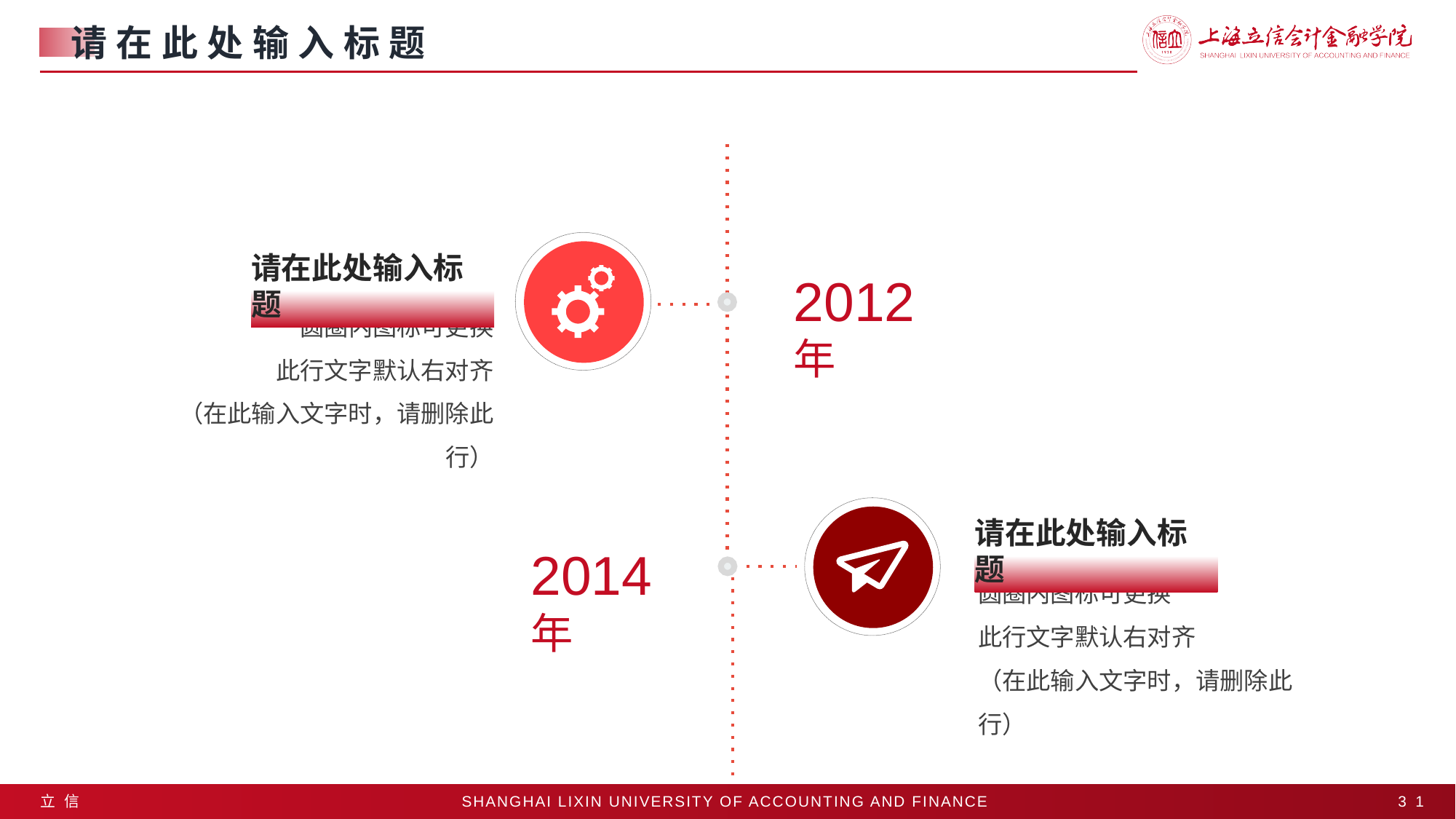

请在此处输入标题

请在此处输入标题
2012 年

圆圈内图标可更换
此行文字默认右对齐
（在此输入文字时，请删除此行）

请在此处输入标题
2014 年

圆圈内图标可更换
此行文字默认右对齐
（在此输入文字时，请删除此行）

31